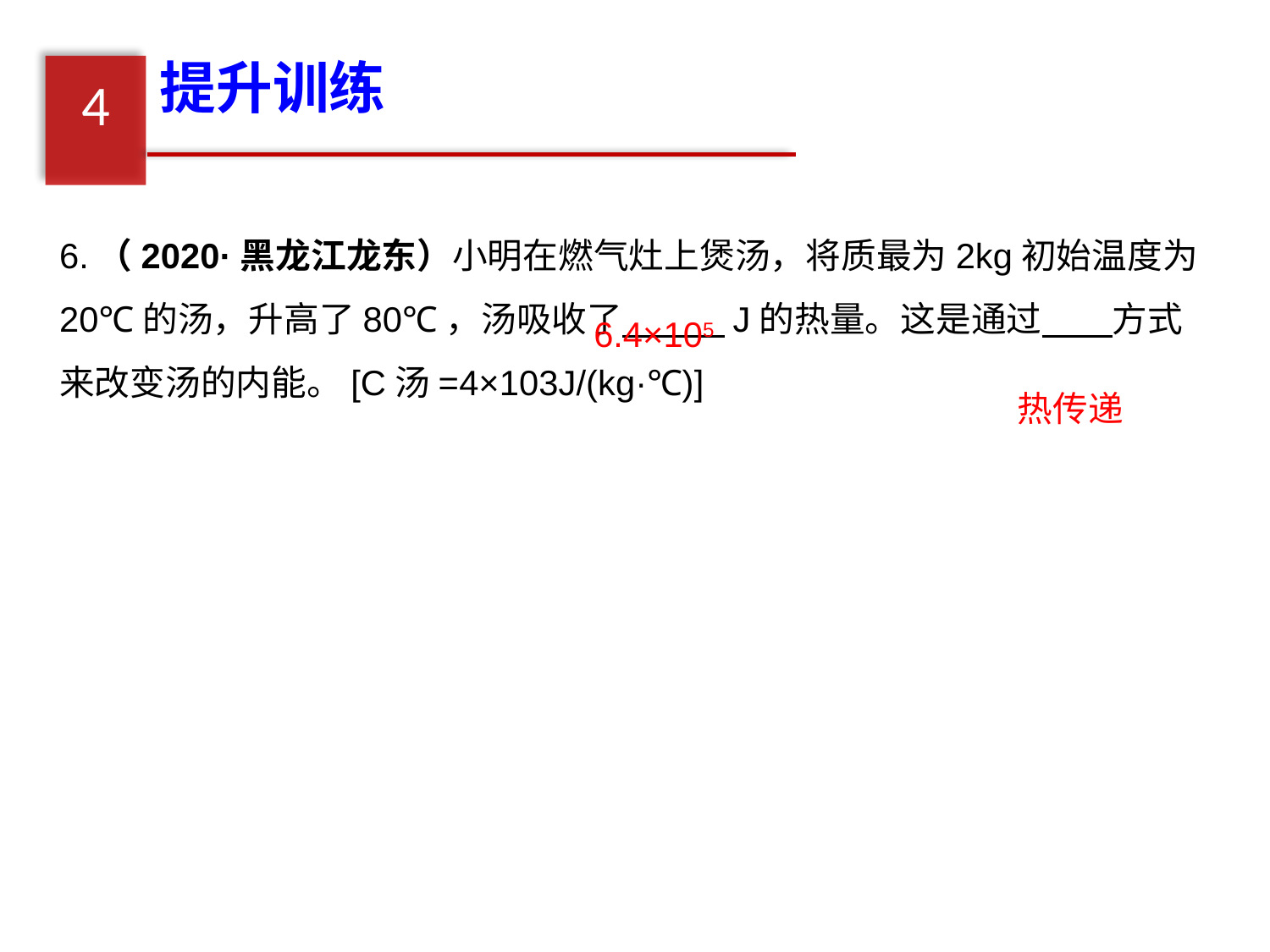

提升训练

4
6.（2020·黑龙江龙东）小明在燃气灶上煲汤，将质最为2kg初始温度为20℃的汤，升高了80℃，汤吸收了             J的热量。这是通过         方式来改变汤的内能。[C汤=4×103J/(kg·℃)]
6.4×105
热传递